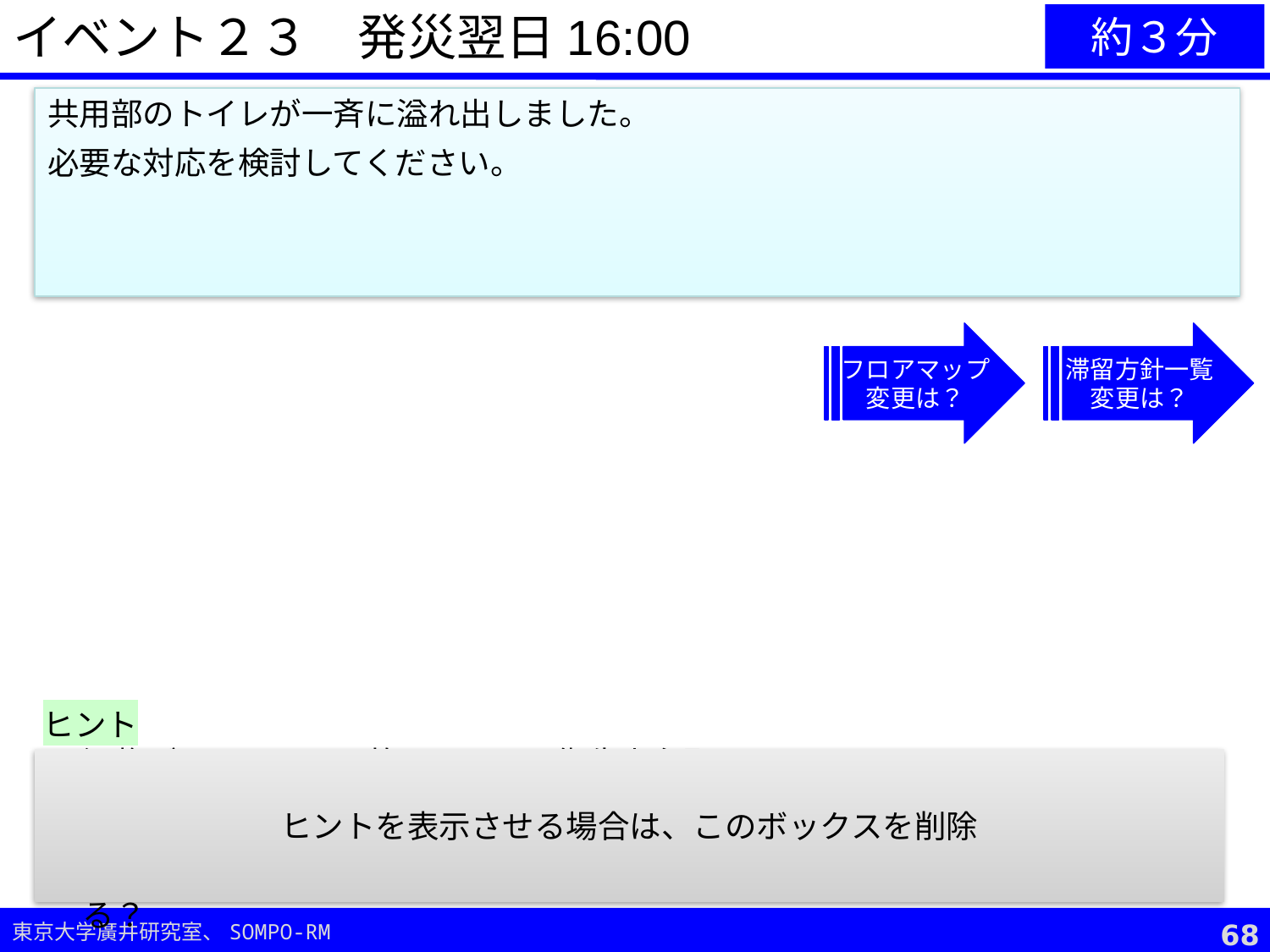

イベント２３　発災翌日16:00
約３分
共用部のトイレが一斉に溢れ出しました。
必要な対応を検討してください。
フロアマップ
変更は？
滞留方針一覧
変更は？
ヒント
汚物があふれたまま放置すると、衛生上心配
下水が使えないため、洗い流しもできないため、応急処置が必要（堰き止め、立入禁止等）
別途簡易トイレ使用場所を決める必要があるが、どのような配慮が求められる？
ヒントを表示させる場合は、このボックスを削除
68